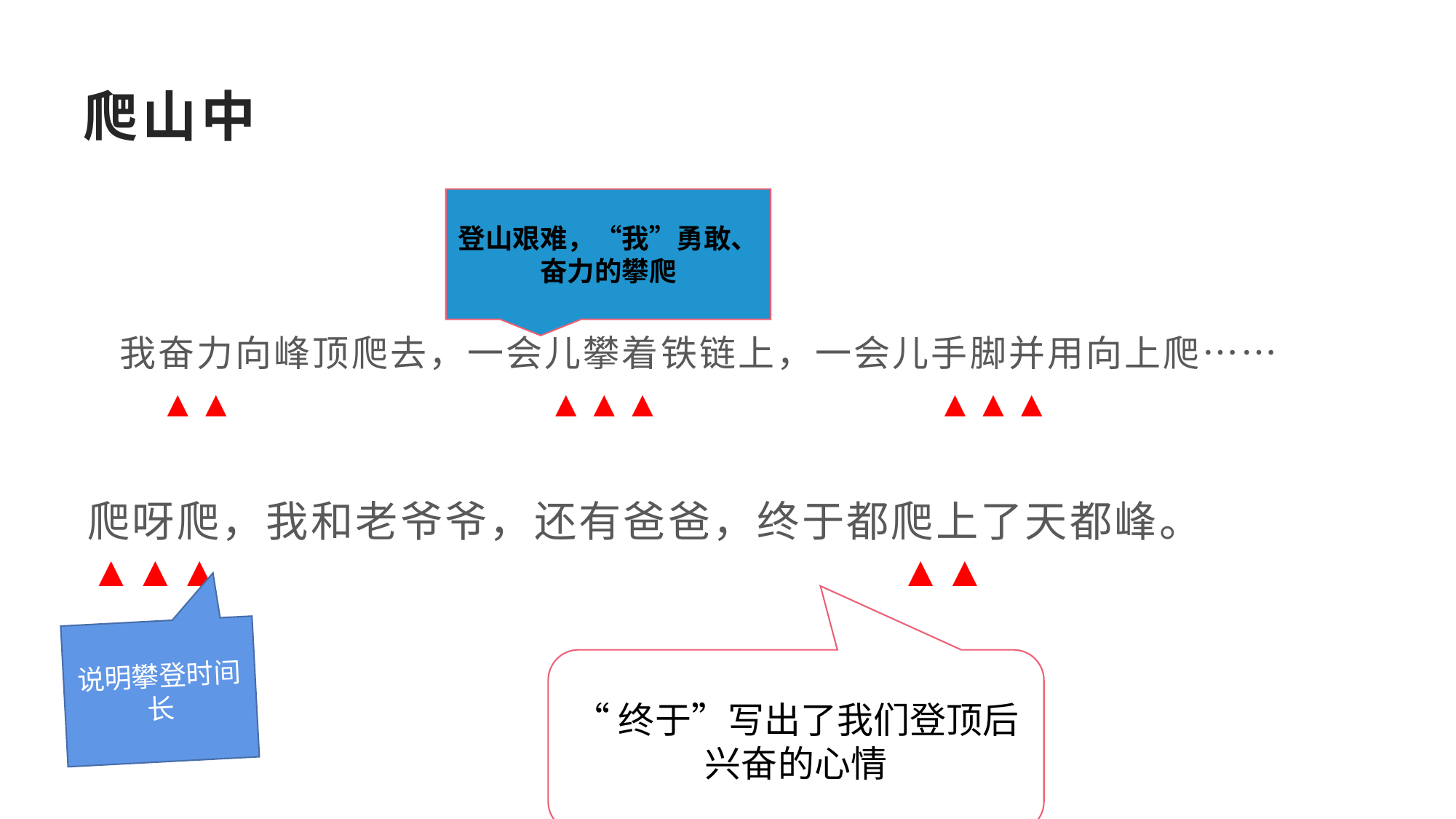

# 爬山中
登山艰难，“我”勇敢、奋力的攀爬

       我奋力向峰顶爬去，一会儿攀着铁链上，一会儿手脚并用向上爬……
         ▲▲                         ▲▲▲                      ▲▲▲

   爬呀爬，我和老爷爷，还有爸爸，终于都爬上了天都峰。
   ▲▲▲                                                ▲▲

说明攀登时间长
“终于”写出了我们登顶后兴奋的心情